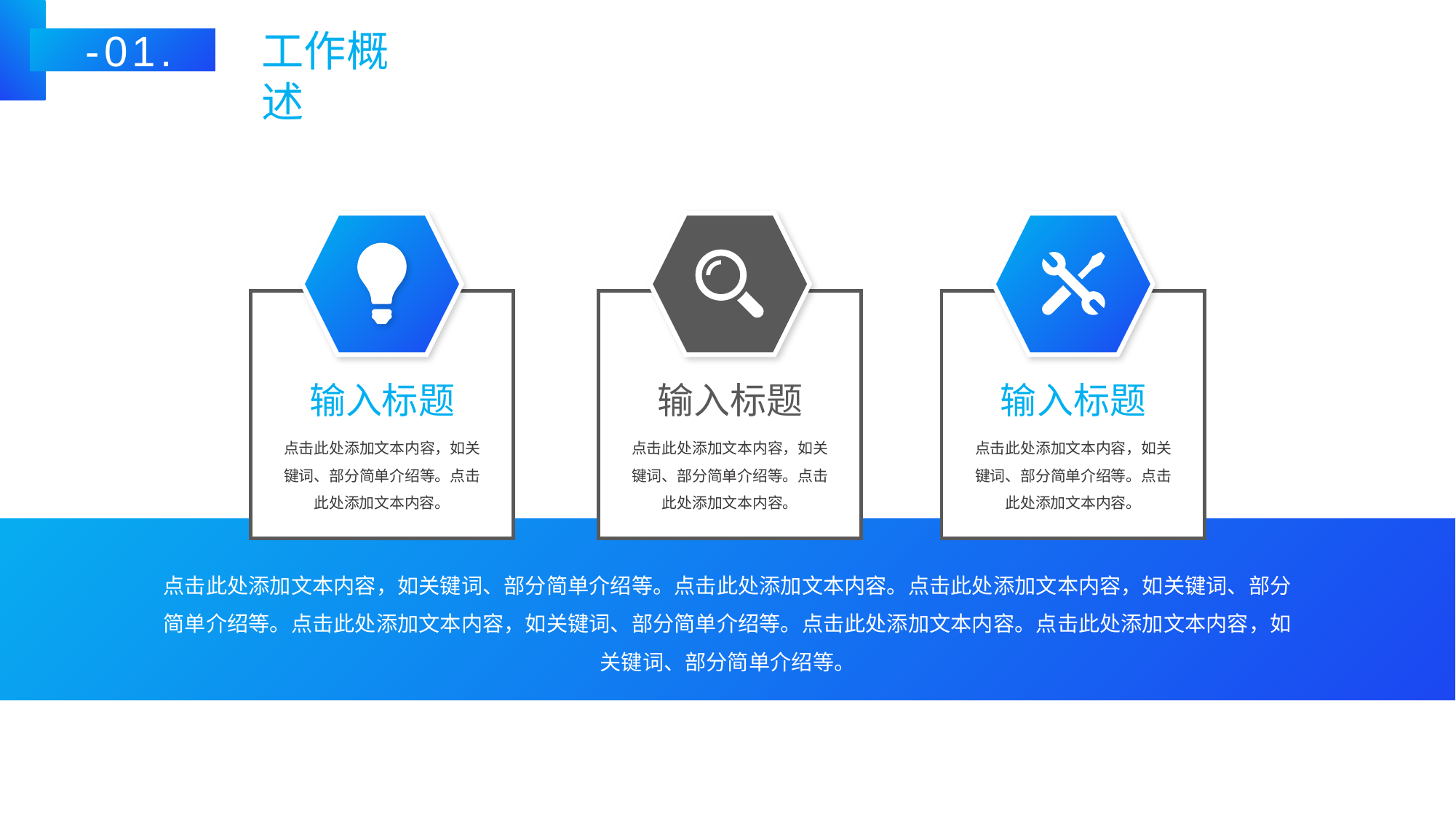

-01.
工作概述

输入标题
点击此处添加文本内容，如关键词、部分简单介绍等。点击此处添加文本内容。
输入标题
点击此处添加文本内容，如关键词、部分简单介绍等。点击此处添加文本内容。
输入标题
点击此处添加文本内容，如关键词、部分简单介绍等。点击此处添加文本内容。

点击此处添加文本内容，如关键词、部分简单介绍等。点击此处添加文本内容。点击此处添加文本内容，如关键词、部分简单介绍等。点击此处添加文本内容，如关键词、部分简单介绍等。点击此处添加文本内容。点击此处添加文本内容，如关键词、部分简单介绍等。